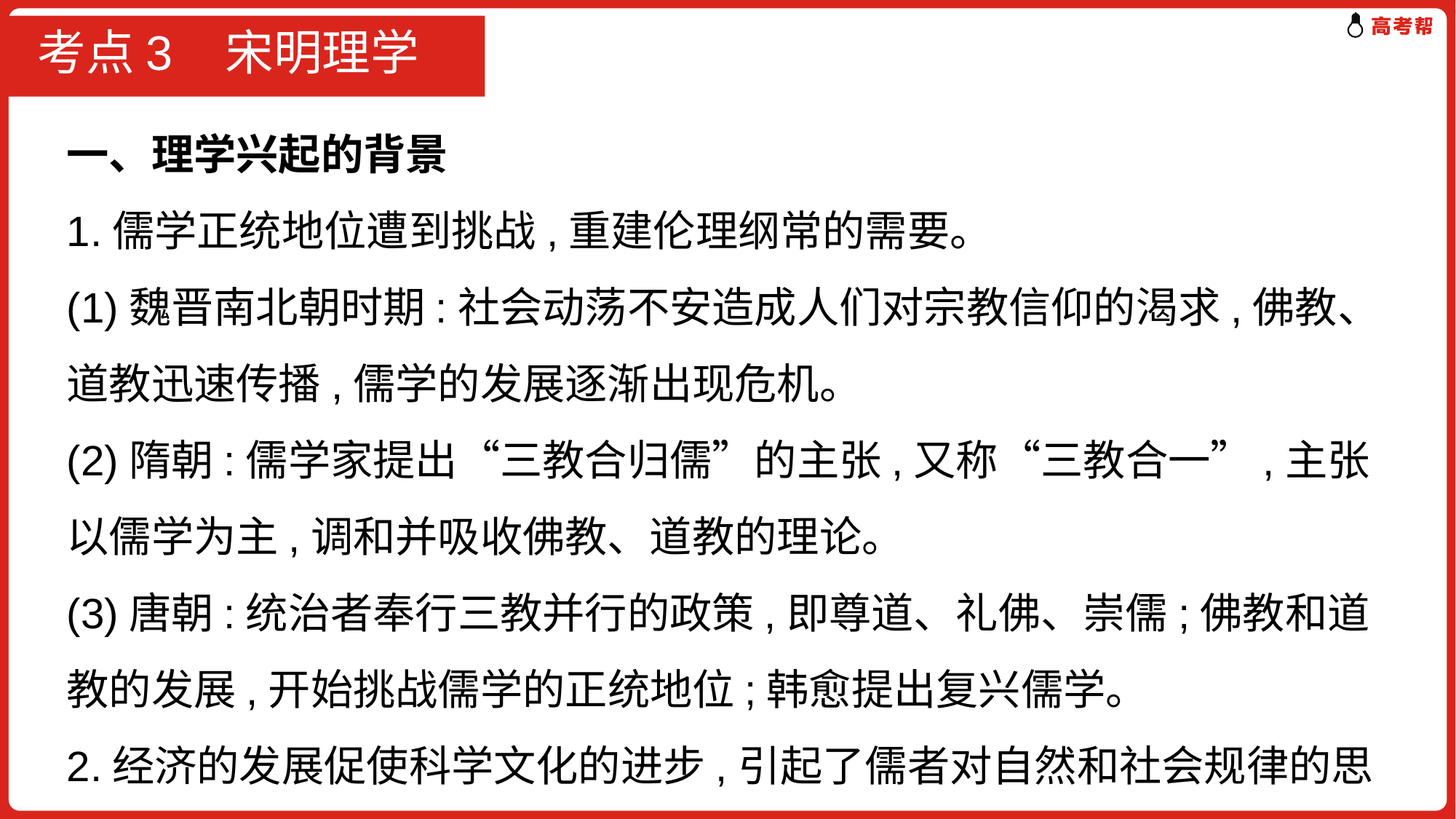

# 考点3   宋明理学
一、理学兴起的背景
1.儒学正统地位遭到挑战,重建伦理纲常的需要。
(1)魏晋南北朝时期:社会动荡不安造成人们对宗教信仰的渴求,佛教、道教迅速传播,儒学的发展逐渐出现危机。
(2)隋朝:儒学家提出“三教合归儒”的主张,又称“三教合一”,主张以儒学为主,调和并吸收佛教、道教的理论。
(3)唐朝:统治者奉行三教并行的政策,即尊道、礼佛、崇儒;佛教和道教的发展,开始挑战儒学的正统地位;韩愈提出复兴儒学。
2.经济的发展促使科学文化的进步,引起了儒者对自然和社会规律的思考。